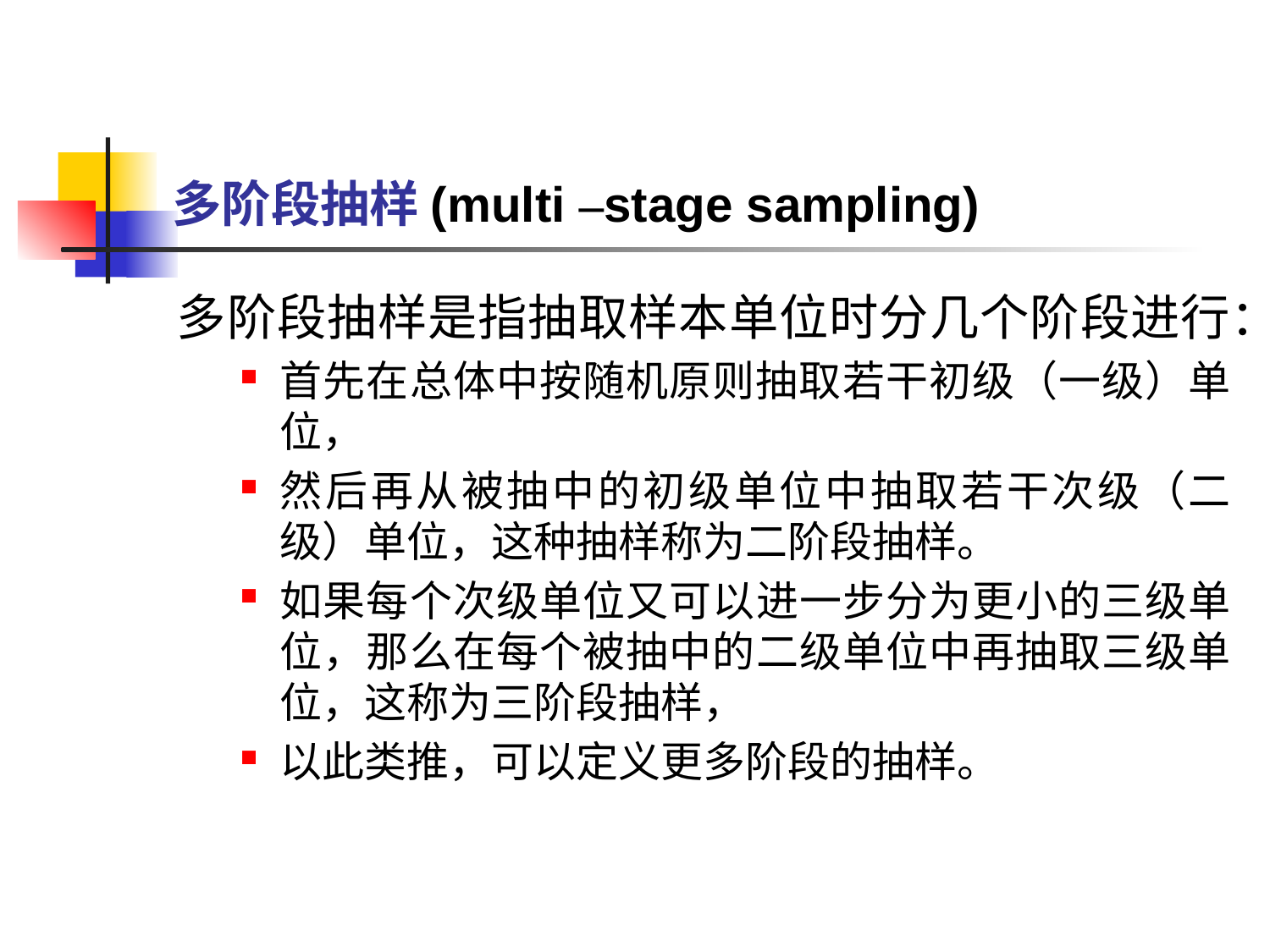

# 多阶段抽样(multi –stage sampling)
多阶段抽样是指抽取样本单位时分几个阶段进行：
首先在总体中按随机原则抽取若干初级（一级）单位，
然后再从被抽中的初级单位中抽取若干次级（二级）单位，这种抽样称为二阶段抽样。
如果每个次级单位又可以进一步分为更小的三级单位，那么在每个被抽中的二级单位中再抽取三级单位，这称为三阶段抽样，
以此类推，可以定义更多阶段的抽样。